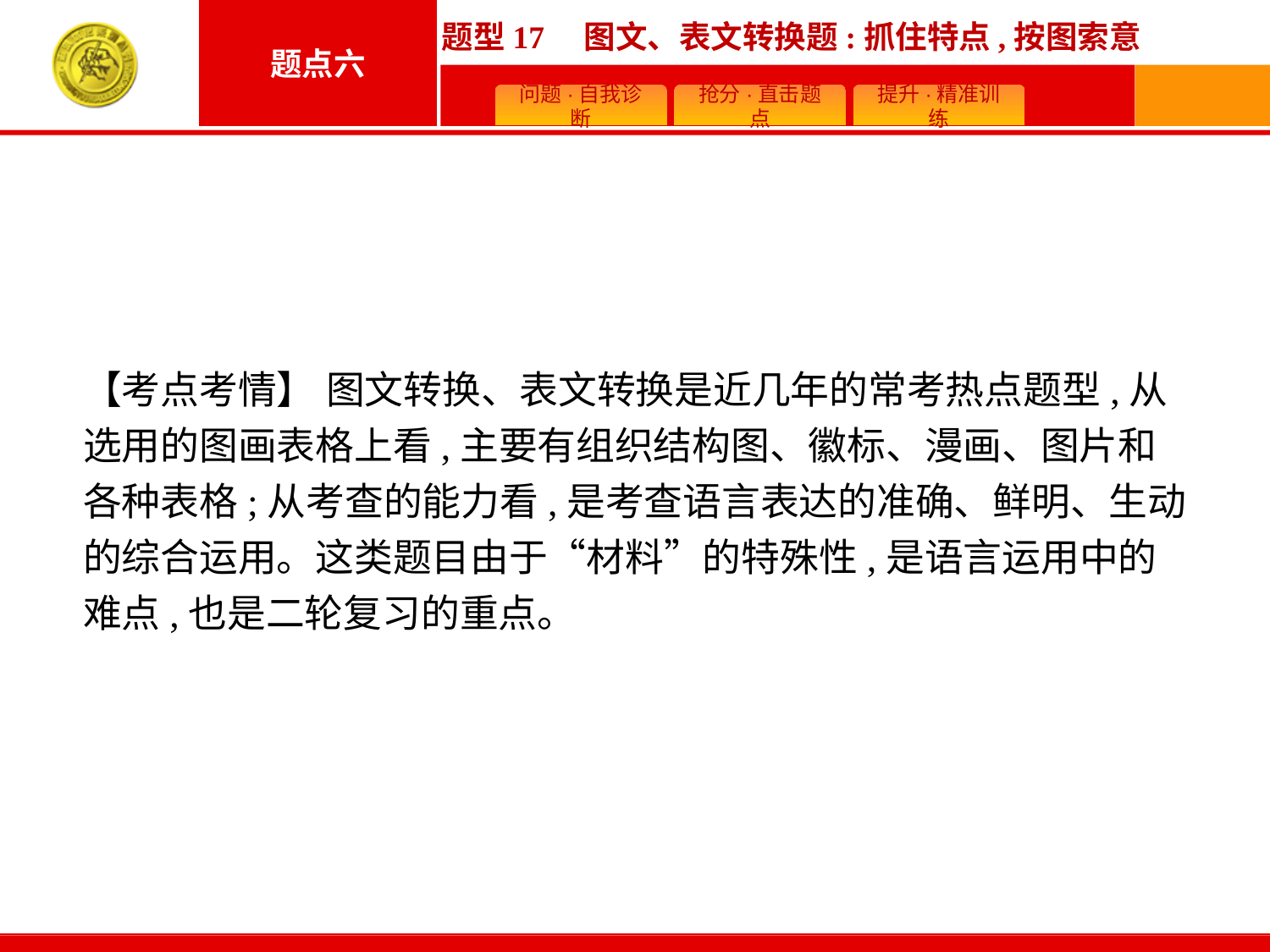

【考点考情】 图文转换、表文转换是近几年的常考热点题型,从选用的图画表格上看,主要有组织结构图、徽标、漫画、图片和各种表格;从考查的能力看,是考查语言表达的准确、鲜明、生动的综合运用。这类题目由于“材料”的特殊性,是语言运用中的难点,也是二轮复习的重点。